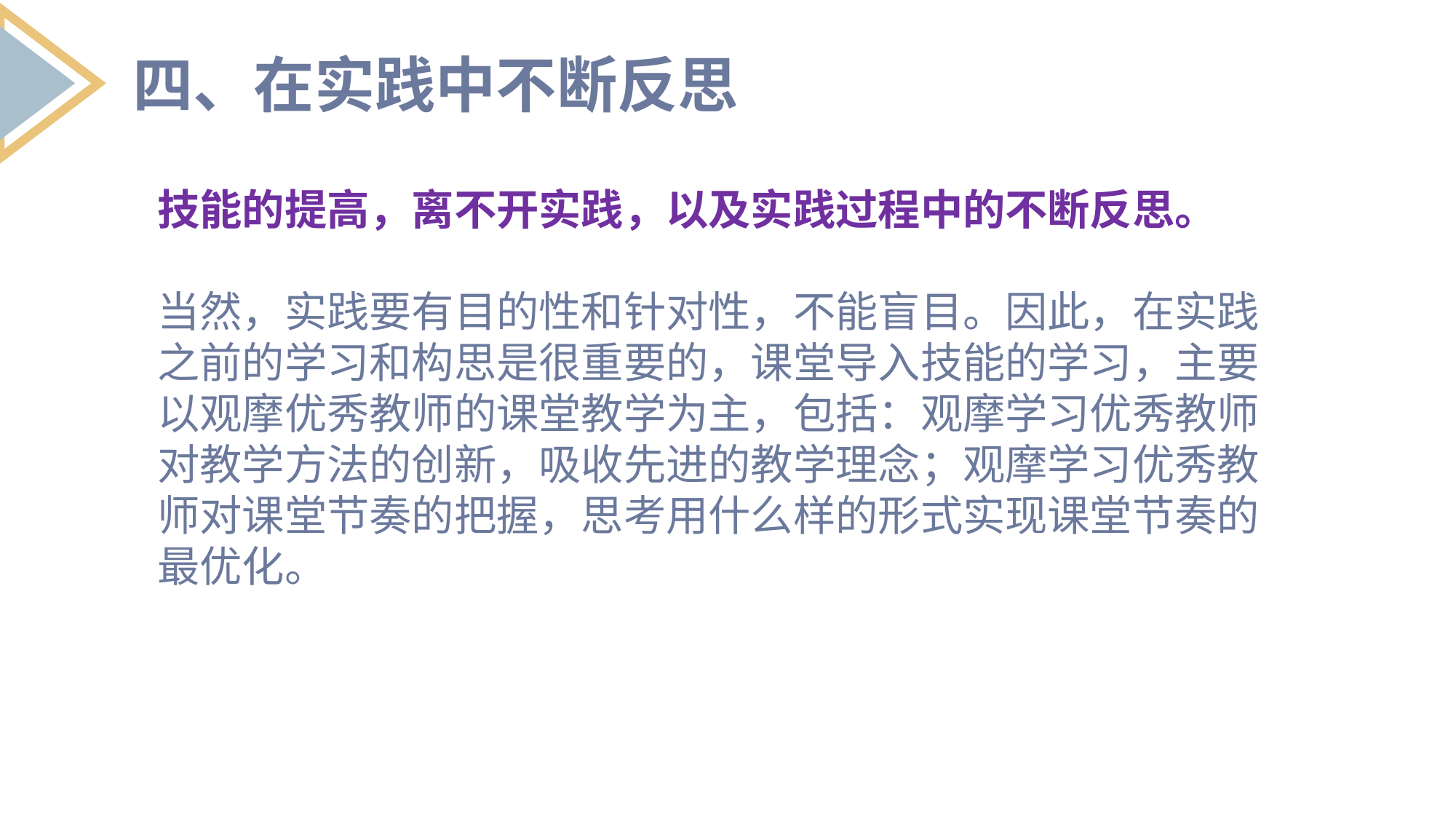

四、在实践中不断反思

技能的提高，离不开实践，以及实践过程中的不断反思。

当然，实践要有目的性和针对性，不能盲目。因此，在实践之前的学习和构思是很重要的，课堂导入技能的学习，主要以观摩优秀教师的课堂教学为主，包括：观摩学习优秀教师对教学方法的创新，吸收先进的教学理念；观摩学习优秀教师对课堂节奏的把握，思考用什么样的形式实现课堂节奏的最优化。